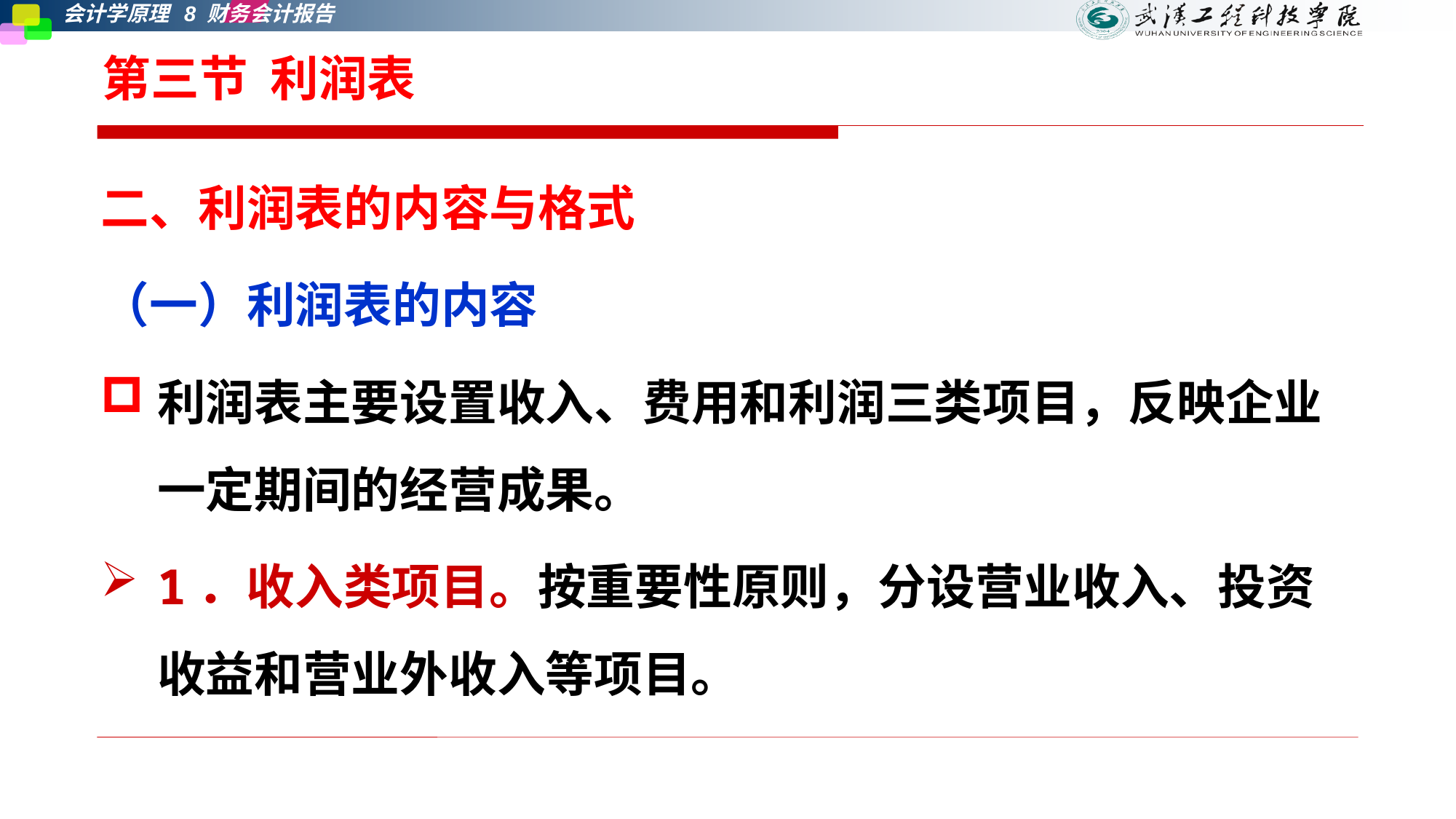

# 第三节  利润表
二、利润表的内容与格式
（一）利润表的内容
利润表主要设置收入、费用和利润三类项目，反映企业一定期间的经营成果。
1．收入类项目。按重要性原则，分设营业收入、投资收益和营业外收入等项目。